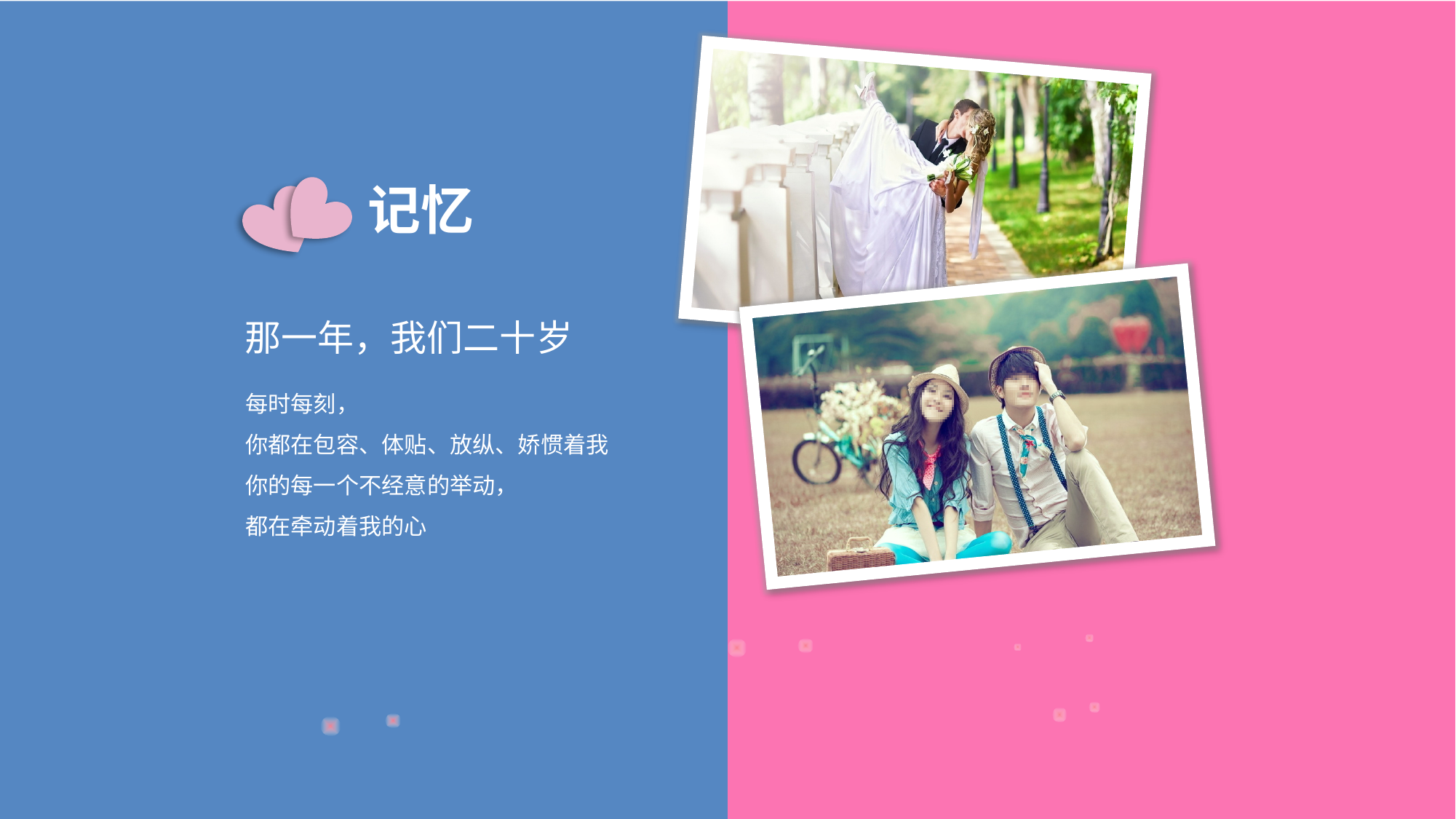

记忆

那一年，我们二十岁
每时每刻，
你都在包容、体贴、放纵、娇惯着我
你的每一个不经意的举动，
都在牵动着我的心